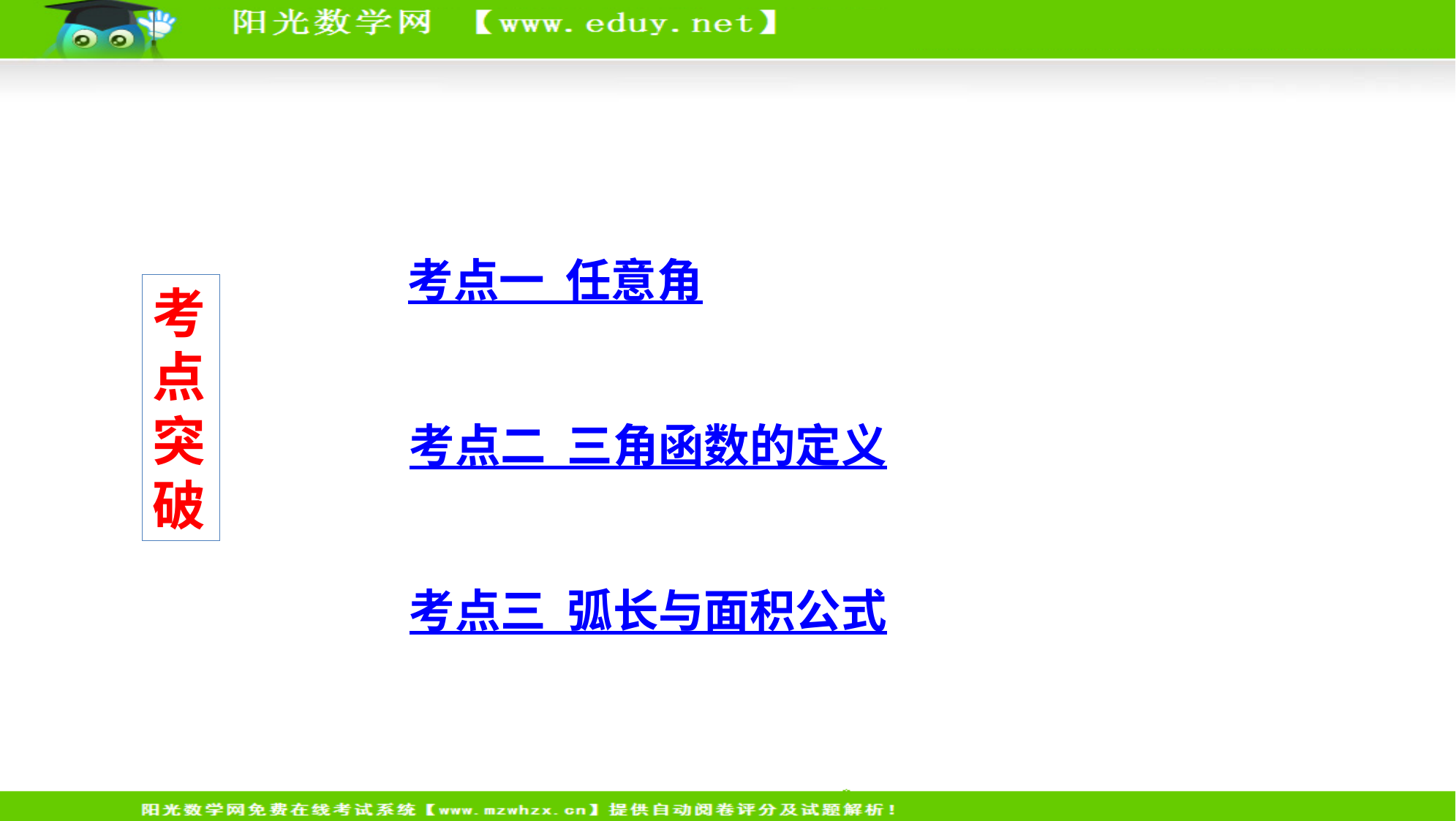

考点一  任意角
考点突破
考点二  三角函数的定义
考点三  弧长与面积公式